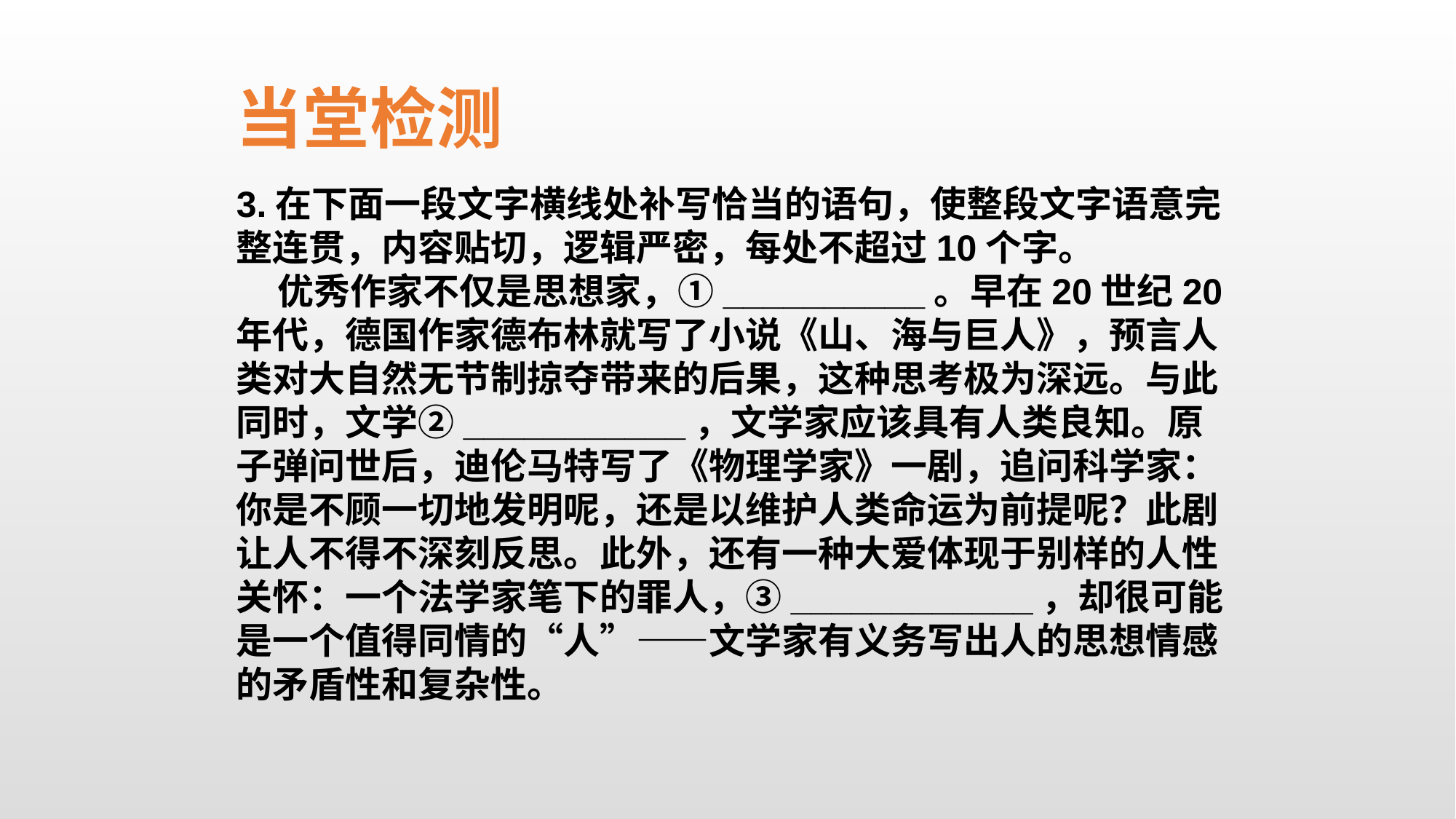

当堂检测
3.在下面一段文字横线处补写恰当的语句，使整段文字语意完整连贯，内容贴切，逻辑严密，每处不超过10个字。
    优秀作家不仅是思想家，①__________。早在20世纪20年代，德国作家德布林就写了小说《山、海与巨人》，预言人类对大自然无节制掠夺带来的后果，这种思考极为深远。与此同时，文学②___________，文学家应该具有人类良知。原子弹问世后，迪伦马特写了《物理学家》一剧，追问科学家：你是不顾一切地发明呢，还是以维护人类命运为前提呢？此剧让人不得不深刻反思。此外，还有一种大爱体现于别样的人性关怀：一个法学家笔下的罪人，③____________，却很可能是一个值得同情的“人”——文学家有义务写出人的思想情感的矛盾性和复杂性。